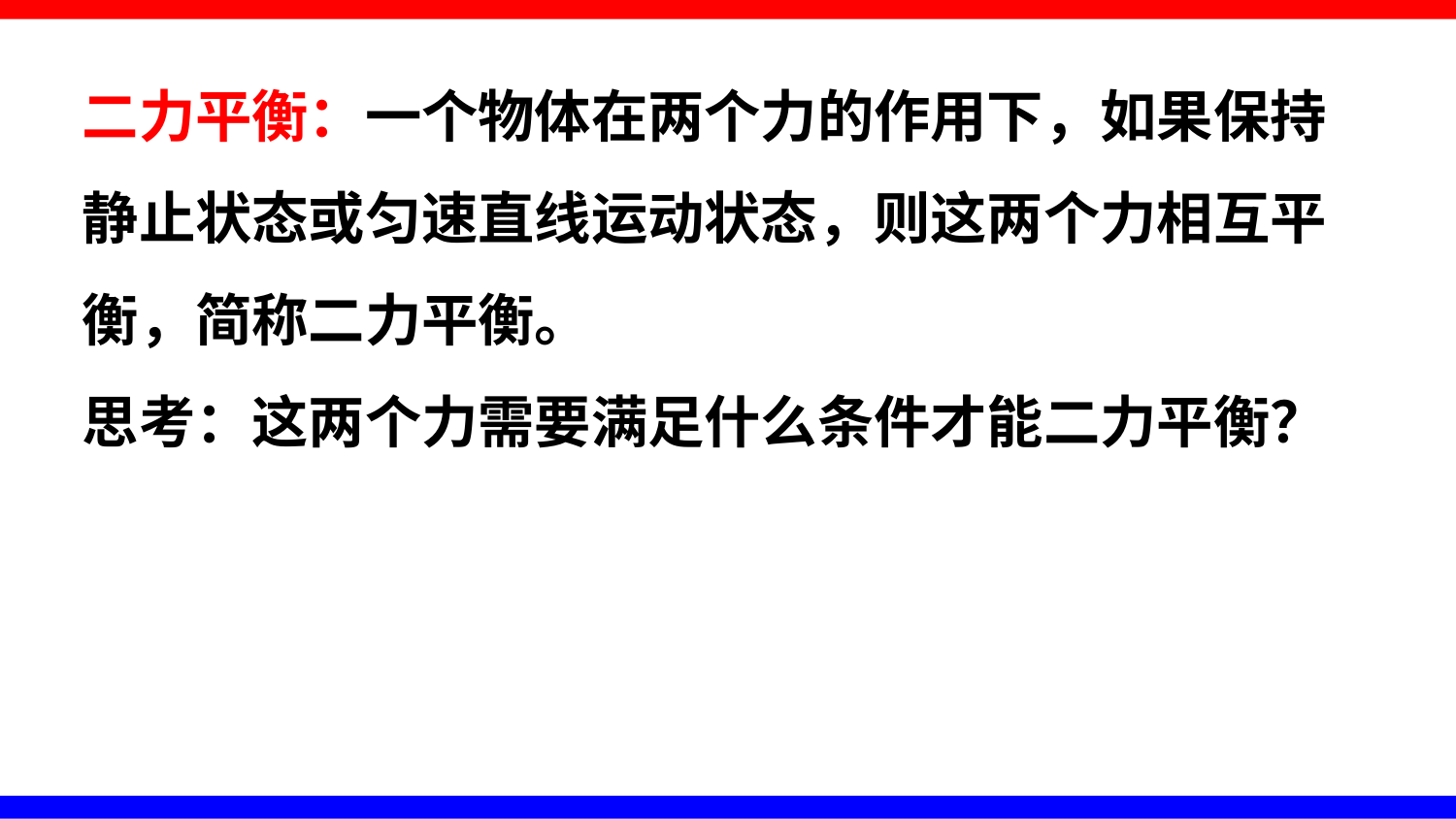

二力平衡：一个物体在两个力的作用下，如果保持静止状态或匀速直线运动状态，则这两个力相互平衡，简称二力平衡。
思考：这两个力需要满足什么条件才能二力平衡？